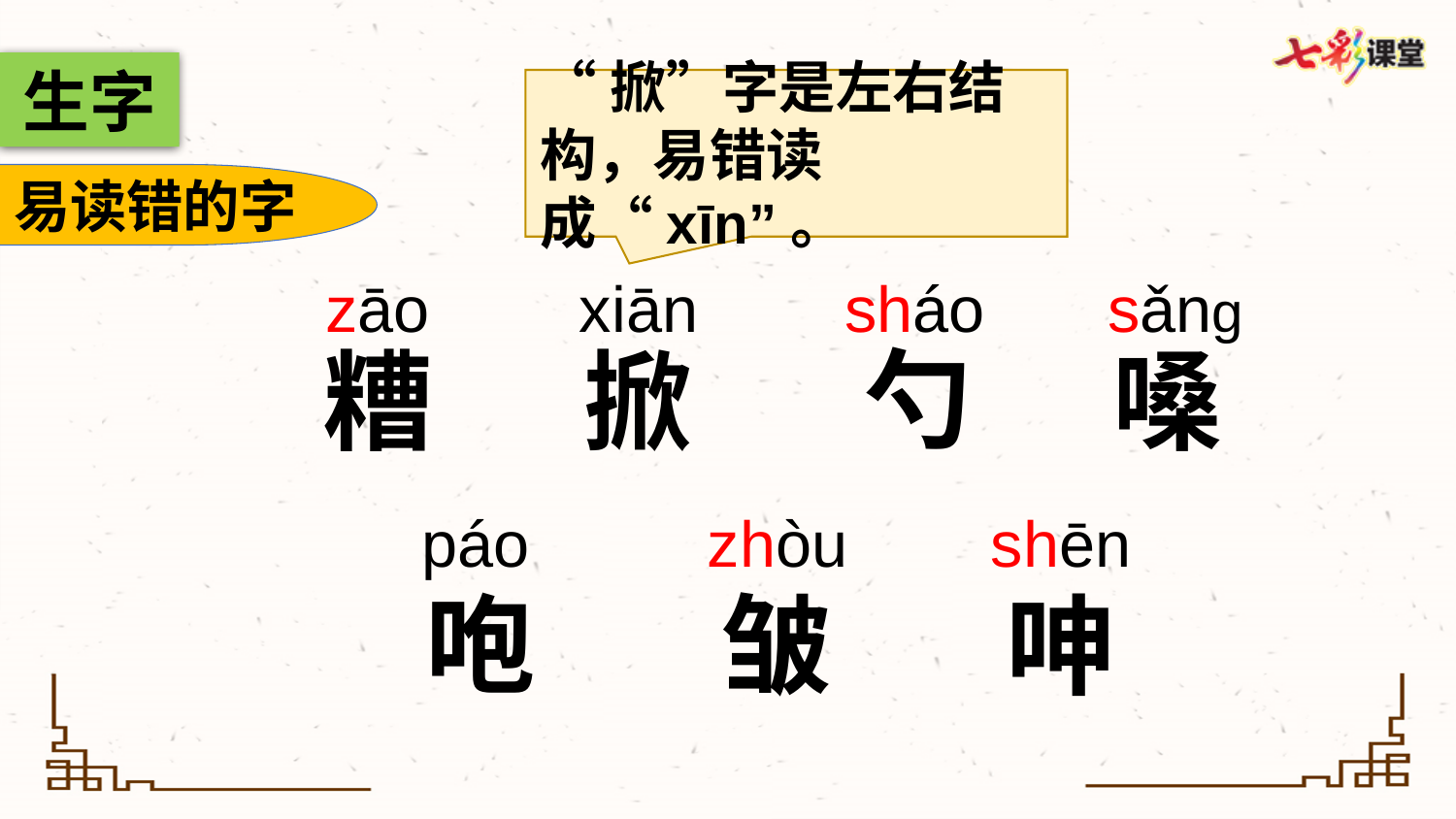

生字
“掀”字是左右结构，易错读成“xīn”。

易读错的字
zāo
xiān
sǎnɡ
sháo
勺
掀
糟
嗓
páo
zhòu
shēn
咆
皱
呻